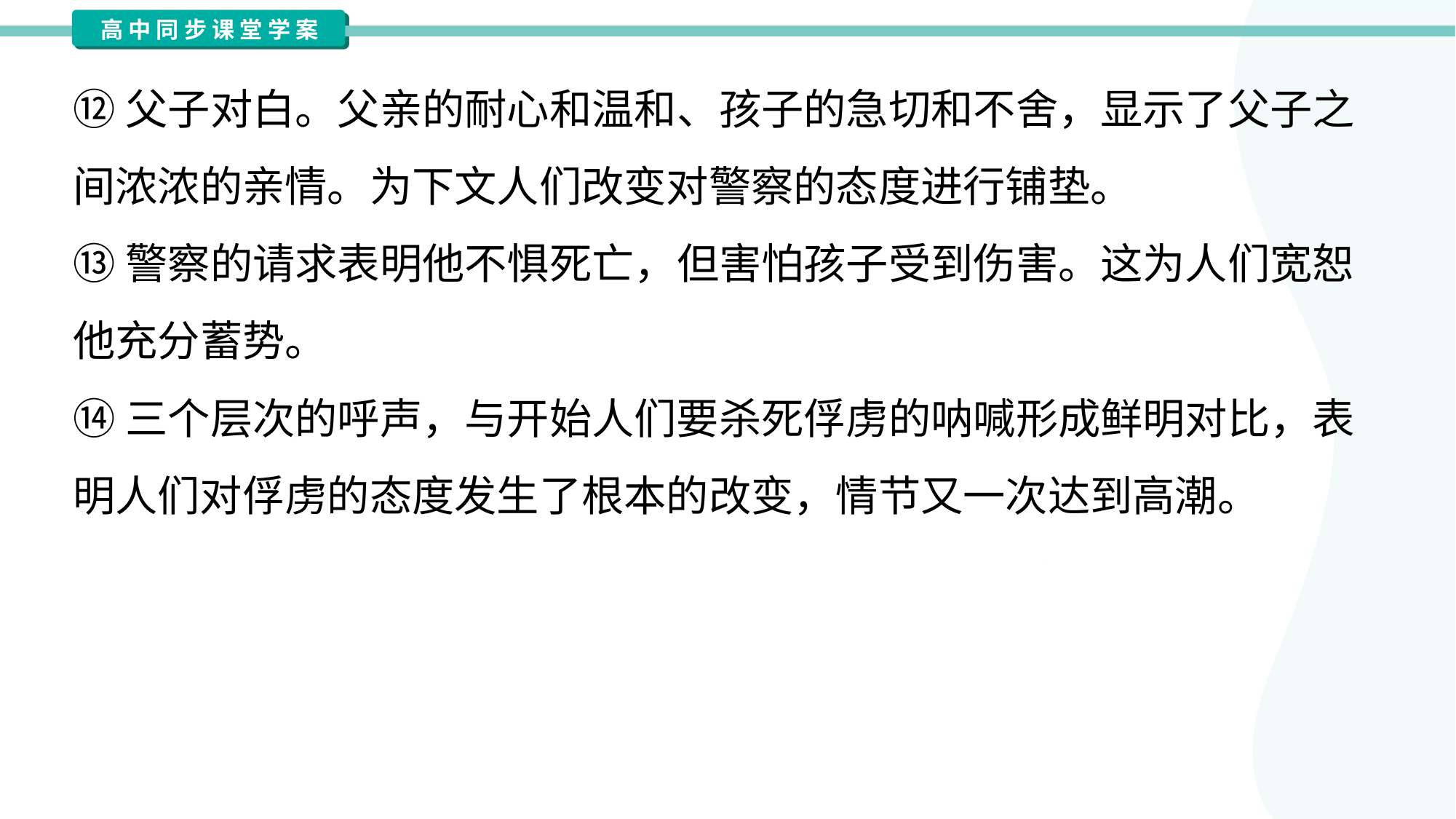

⑫父子对白。父亲的耐心和温和、孩子的急切和不舍，显示了父子之
间浓浓的亲情。为下文人们改变对警察的态度进行铺垫。
⑬警察的请求表明他不惧死亡，但害怕孩子受到伤害。这为人们宽恕
他充分蓄势。
⑭三个层次的呼声，与开始人们要杀死俘虏的呐喊形成鲜明对比，表
明人们对俘虏的态度发生了根本的改变，情节又一次达到高潮。